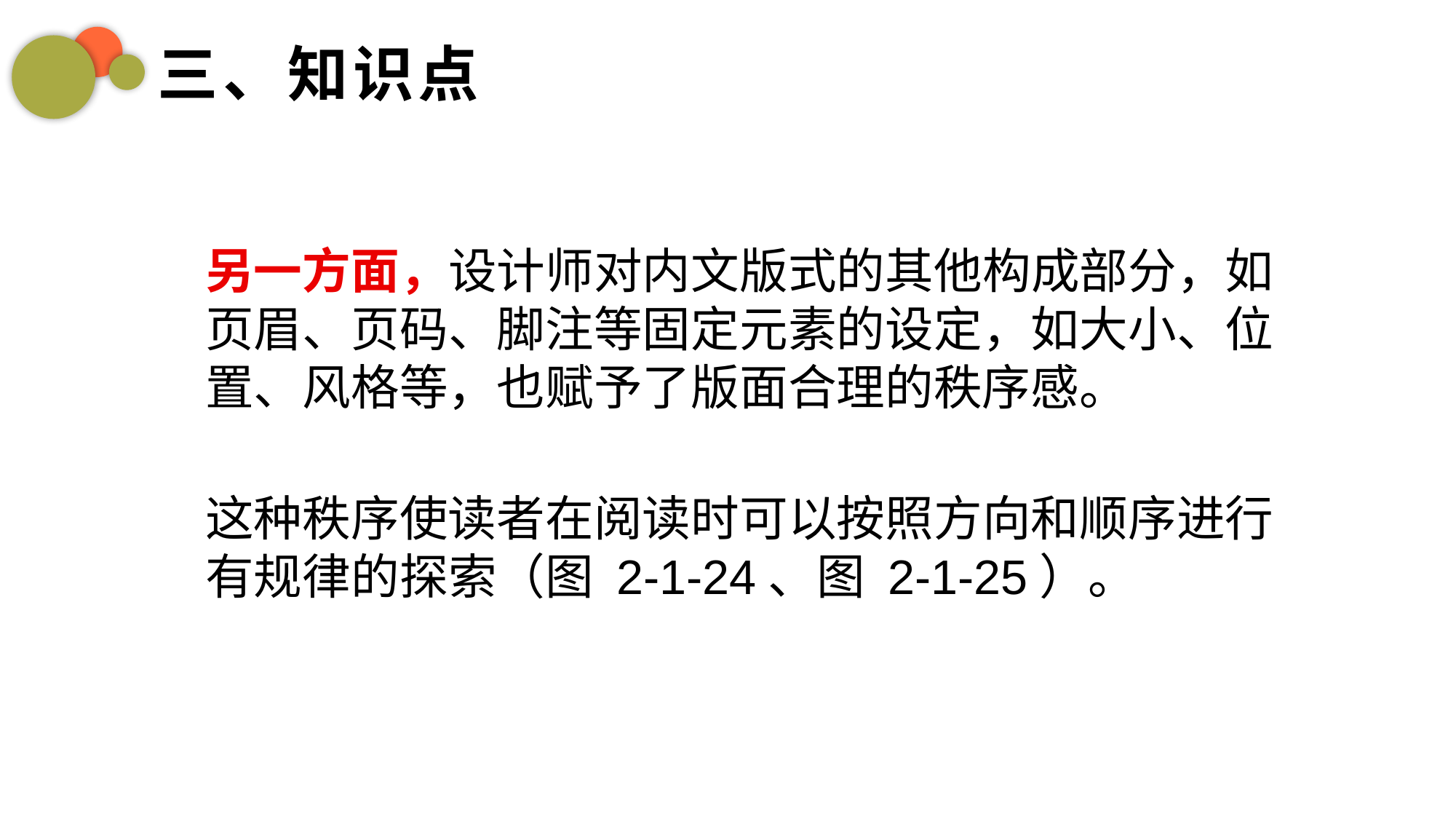

三、知识点
另一方面，设计师对内文版式的其他构成部分，如页眉、页码、脚注等固定元素的设定，如大小、位
置、风格等，也赋予了版面合理的秩序感。
这种秩序使读者在阅读时可以按照方向和顺序进行有规律的探索（图 2-1-24、图 2-1-25）。